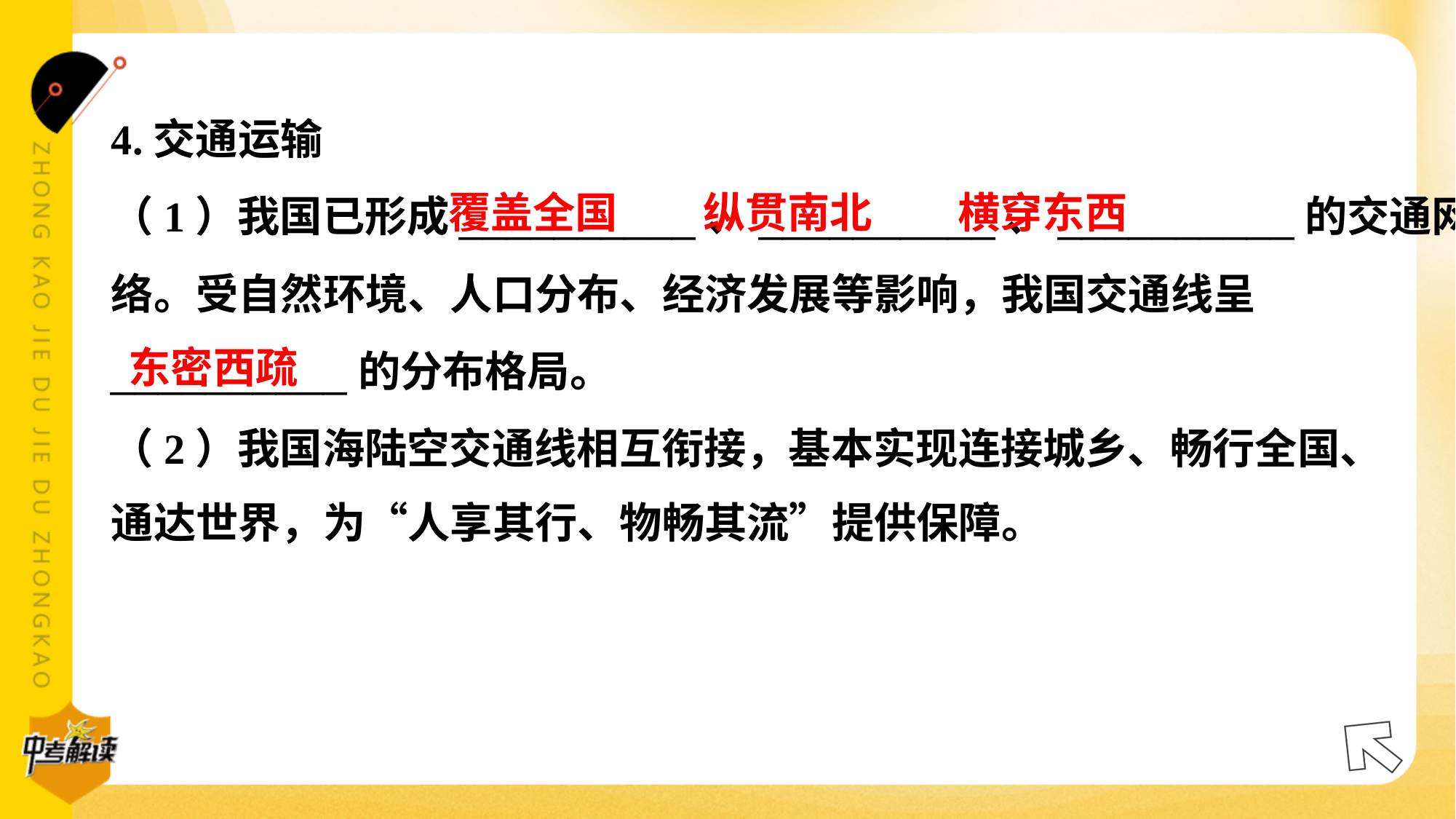

4.交通运输
（1）我国已形成__________、__________、__________的交通网
络。受自然环境、人口分布、经济发展等影响，我国交通线呈
__________的分布格局。
（2）我国海陆空交通线相互衔接，基本实现连接城乡、畅行全国、
通达世界，为“人享其行、物畅其流”提供保障。
覆盖全国
纵贯南北
横穿东西
东密西疏